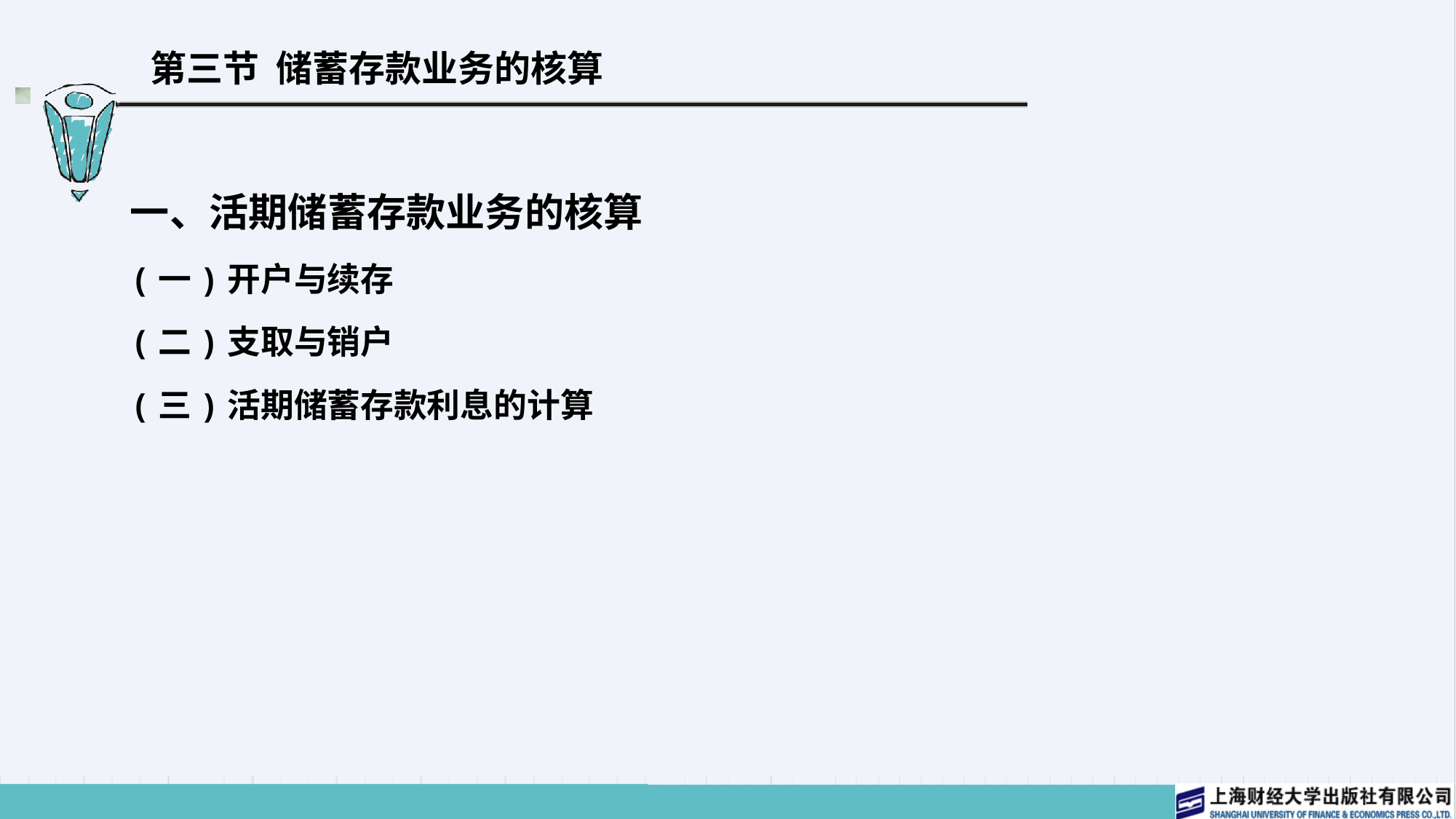

# 第三节  储蓄存款业务的核算
一、活期储蓄存款业务的核算
(一)开户与续存
(二)支取与销户
(三)活期储蓄存款利息的计算